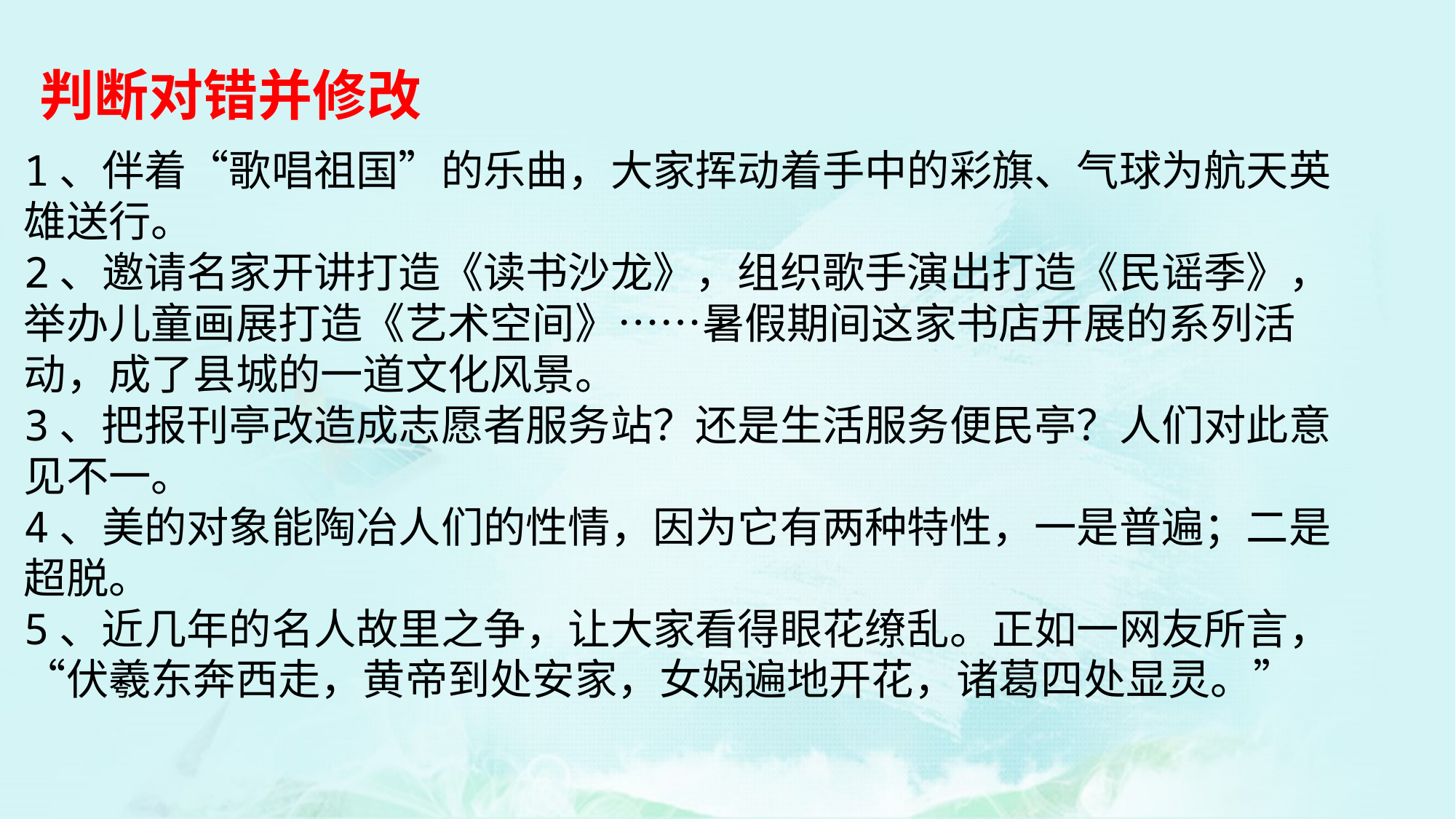

判断对错并修改
1、伴着“歌唱祖国”的乐曲，大家挥动着手中的彩旗、气球为航天英雄送行。
2、邀请名家开讲打造《读书沙龙》，组织歌手演出打造《民谣季》，举办儿童画展打造《艺术空间》……暑假期间这家书店开展的系列活动，成了县城的一道文化风景。
3、把报刊亭改造成志愿者服务站？还是生活服务便民亭？人们对此意见不一。
4、美的对象能陶冶人们的性情，因为它有两种特性，一是普遍；二是超脱。
5、近几年的名人故里之争，让大家看得眼花缭乱。正如一网友所言，“伏羲东奔西走，黄帝到处安家，女娲遍地开花，诸葛四处显灵。”